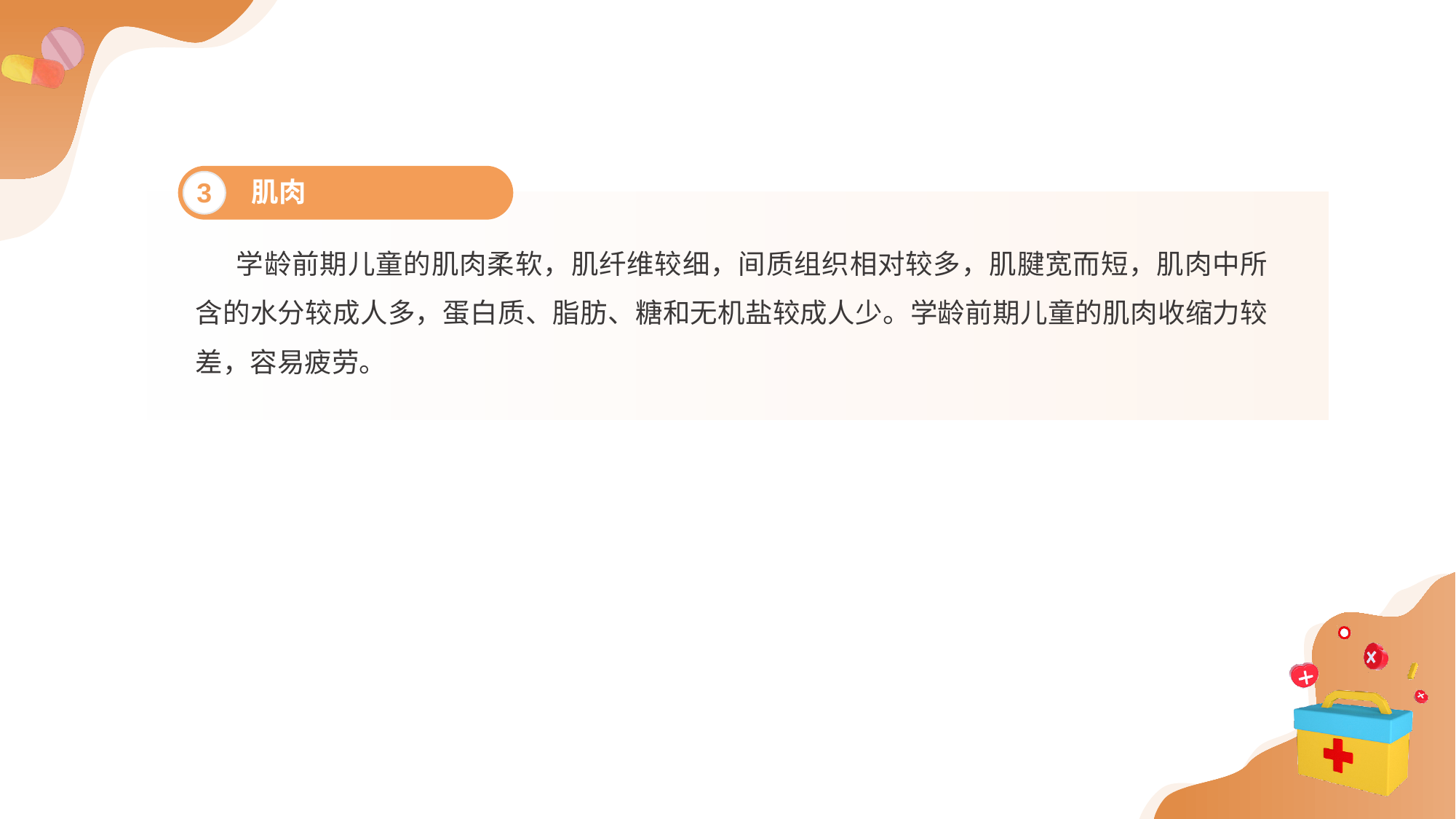

肌肉

3

     学龄前期儿童的肌肉柔软，肌纤维较细，间质组织相对较多，肌腱宽而短，肌肉中所含的水分较成人多，蛋白质、脂肪、糖和无机盐较成人少。学龄前期儿童的肌肉收缩力较差，容易疲劳。